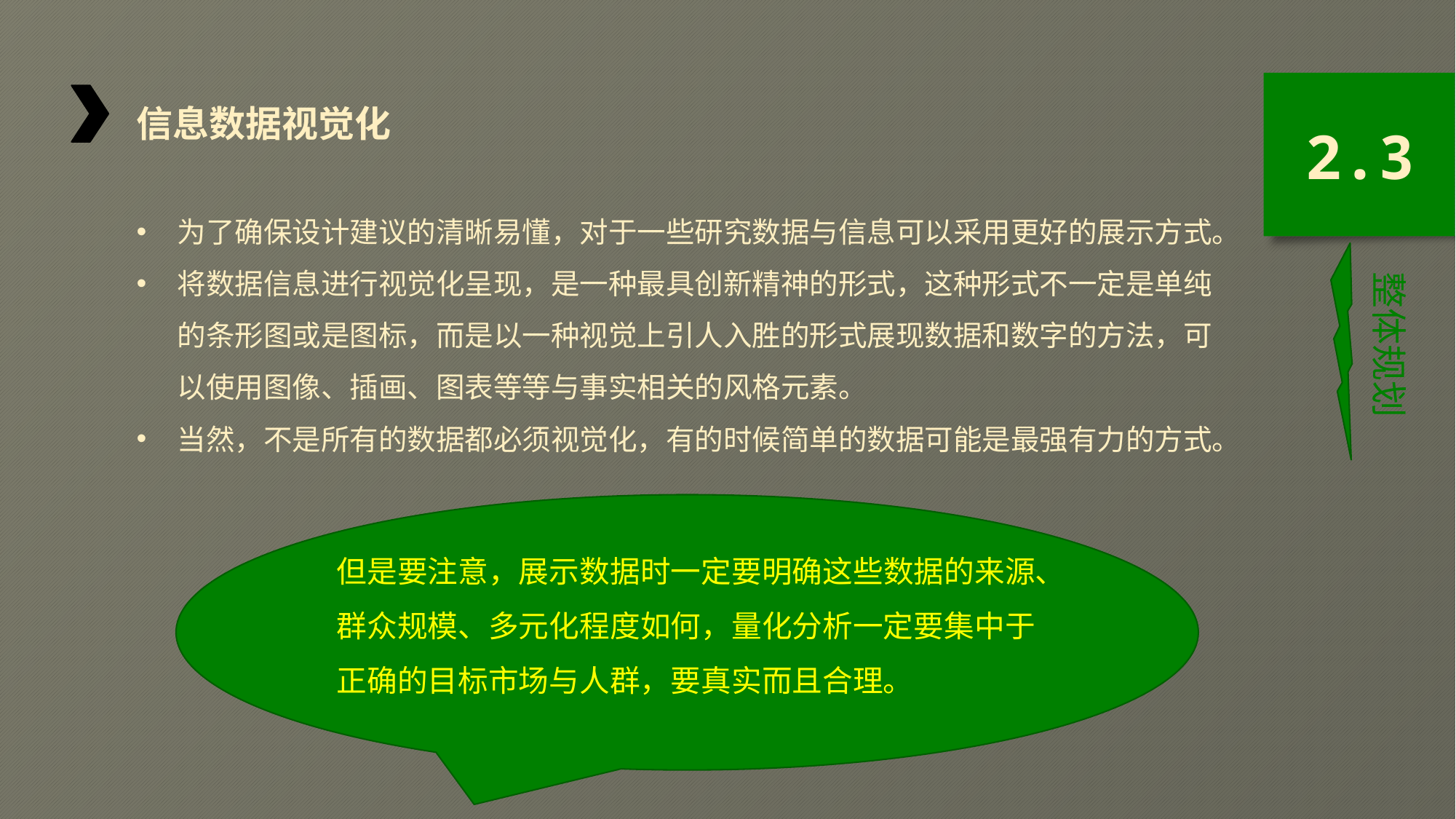

信息数据视觉化

为了确保设计建议的清晰易懂，对于一些研究数据与信息可以采用更好的展示方式。
将数据信息进行视觉化呈现，是一种最具创新精神的形式，这种形式不一定是单纯的条形图或是图标，而是以一种视觉上引人入胜的形式展现数据和数字的方法，可以使用图像、插画、图表等等与事实相关的风格元素。
当然，不是所有的数据都必须视觉化，有的时候简单的数据可能是最强有力的方式。

2.3

整体规划
但是要注意，展示数据时一定要明确这些数据的来源、群众规模、多元化程度如何，量化分析一定要集中于正确的目标市场与人群，要真实而且合理。